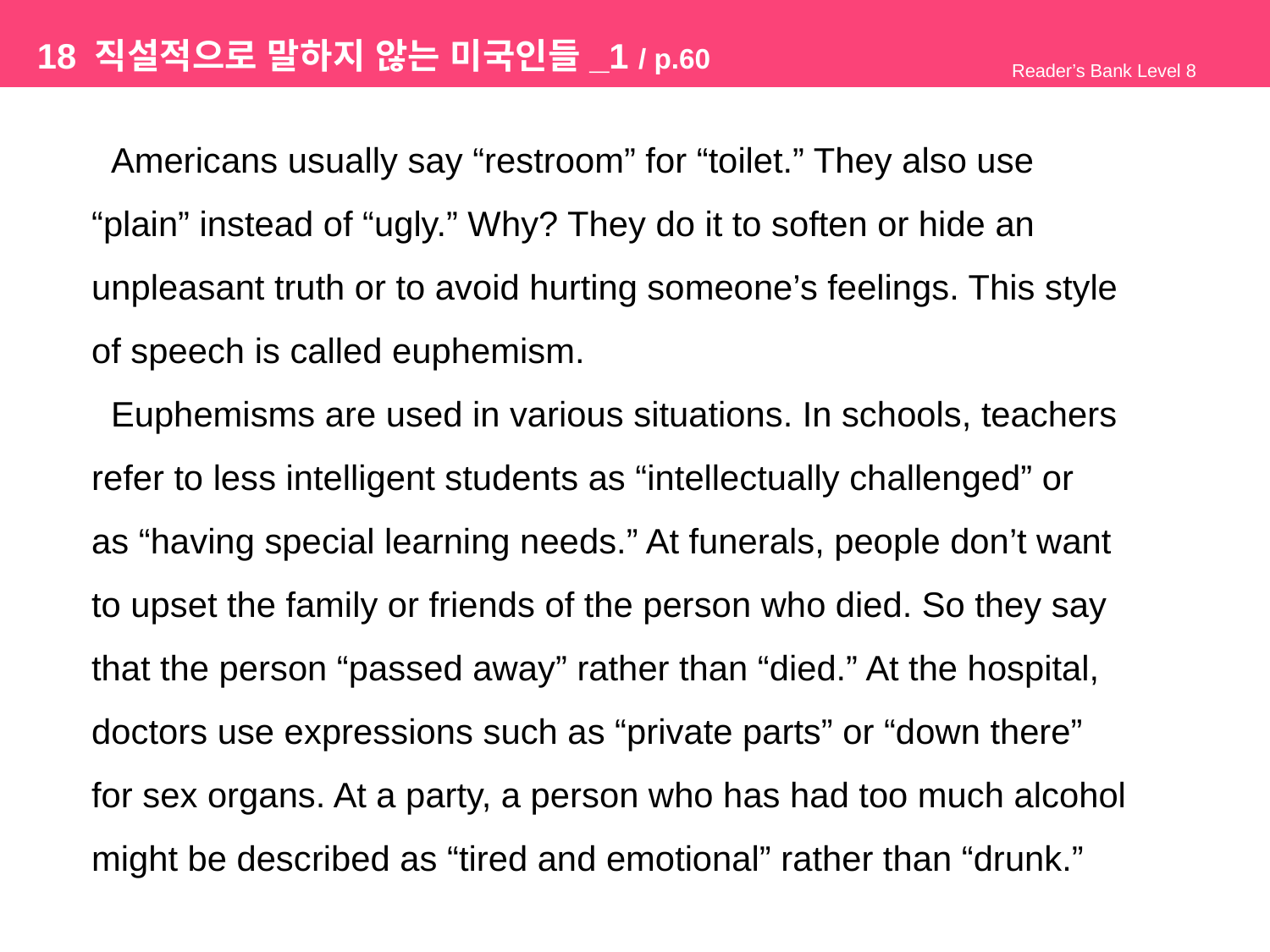

# 18 직설적으로 말하지 않는 미국인들_1 / p.60
Reader’s Bank Level 8

  Americans usually say “restroom” for “toilet.” They also use
“plain” instead of “ugly.” Why? They do it to soften or hide an
unpleasant truth or to avoid hurting someone’s feelings. This style
of speech is called euphemism.
  Euphemisms are used in various situations. In schools, teachers
refer to less intelligent students as “intellectually challenged” or
as “having special learning needs.” At funerals, people don’t want
to upset the family or friends of the person who died. So they say
that the person “passed away” rather than “died.” At the hospital,
doctors use expressions such as “private parts” or “down there”
for sex organs. At a party, a person who has had too much alcohol
might be described as “tired and emotional” rather than “drunk.”